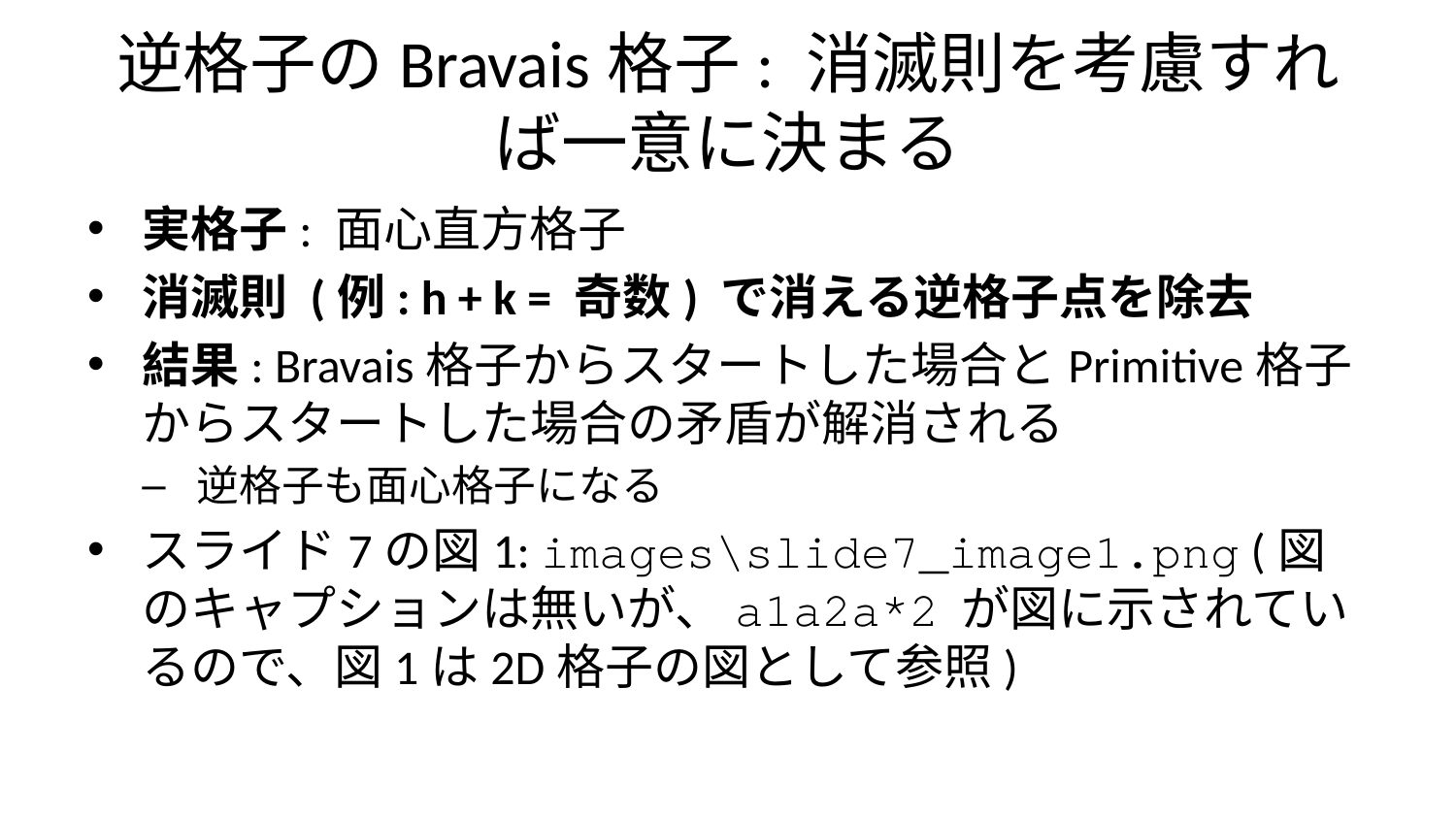

# 逆格子のBravais格子: 消滅則を考慮すれば一意に決まる
実格子: 面心直方格子
消滅則 (例: h + k = 奇数) で消える逆格子点を除去
結果: Bravais格子からスタートした場合とPrimitive格子からスタートした場合の矛盾が解消される
逆格子も面心格子になる
スライド7の図1: images\slide7_image1.png (図のキャプションは無いが、a1a2a*2 が図に示されているので、図1は2D格子の図として参照)